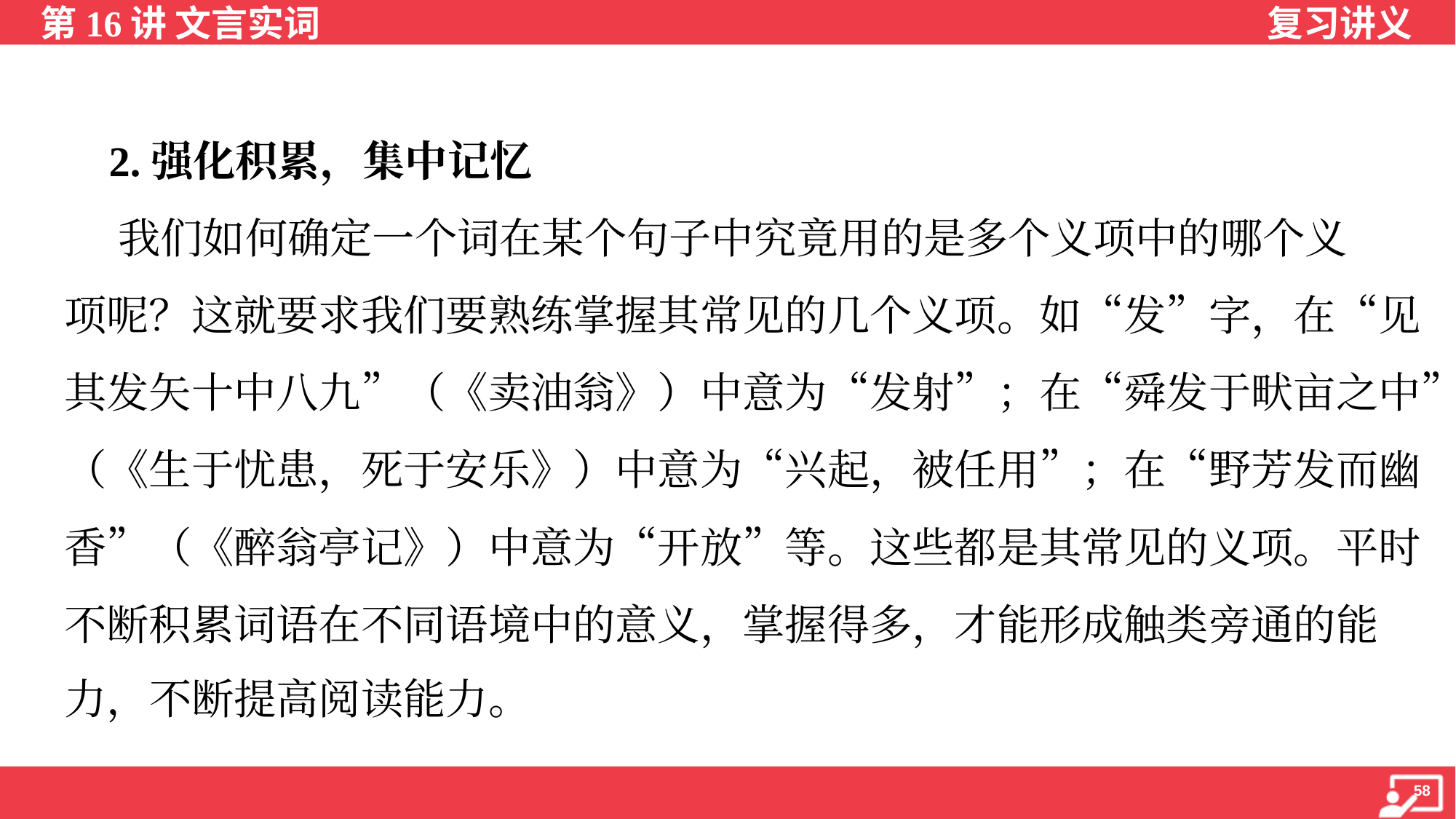

2.强化积累，集中记忆
    我们如何确定一个词在某个句子中究竟用的是多个义项中的哪个义
项呢？这就要求我们要熟练掌握其常见的几个义项。如“发”字，在“见
其发矢十中八九”（《卖油翁》）中意为“发射”；在“舜发于畎亩之中”
（《生于忧患，死于安乐》）中意为“兴起，被任用”；在“野芳发而幽
香”（《醉翁亭记》）中意为“开放”等。这些都是其常见的义项。平时
不断积累词语在不同语境中的意义，掌握得多，才能形成触类旁通的能
力，不断提高阅读能力。